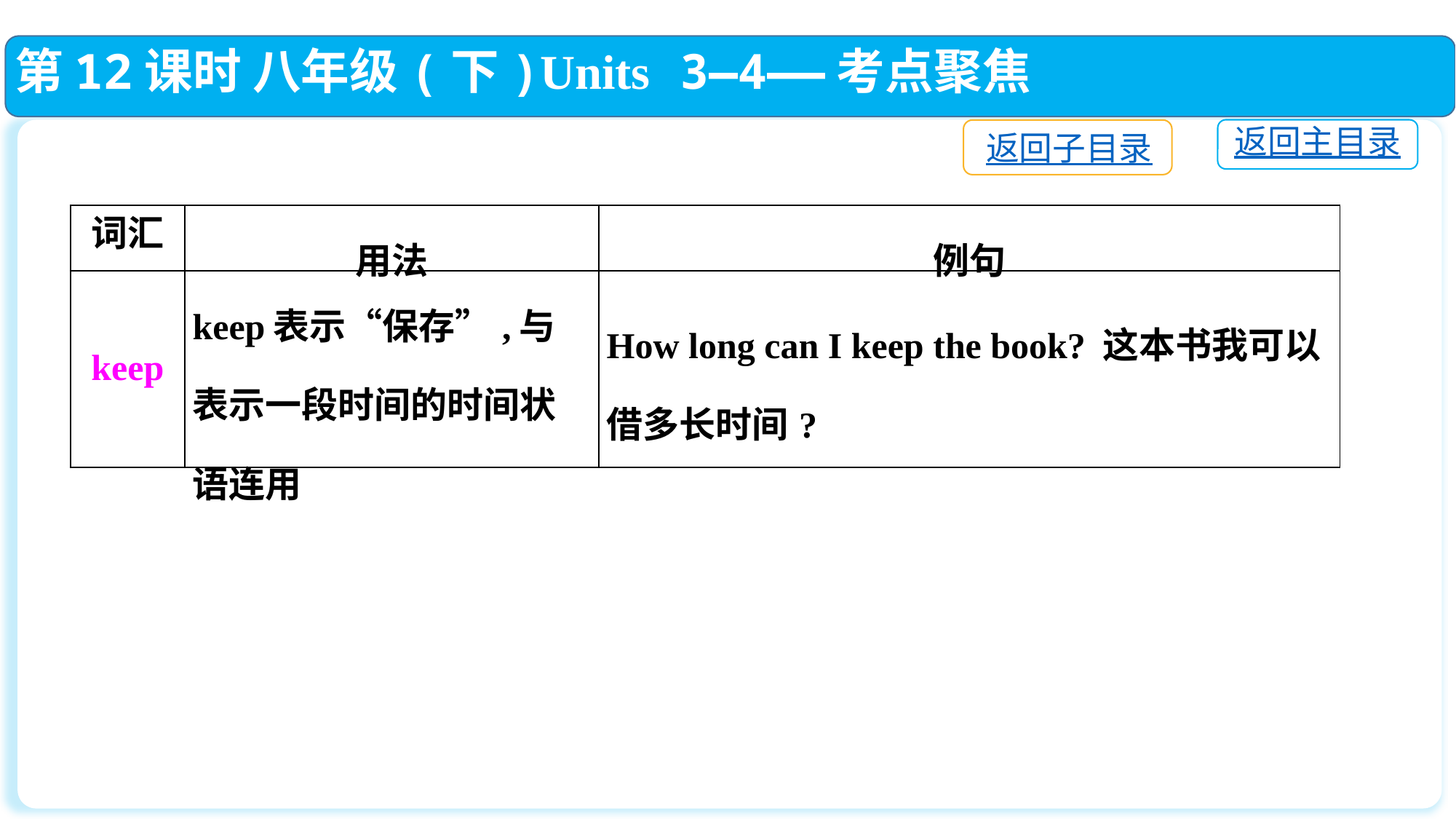

第12课时 八年级(下)Units 3—4——考点聚焦

返回主目录

返回子目录
| 词汇 | 用法 | 例句 |
| --- | --- | --- |
| keep | keep表示“保存”,与表示一段时间的时间状语连用 | How long can I keep the book? 这本书我可以借多长时间? |